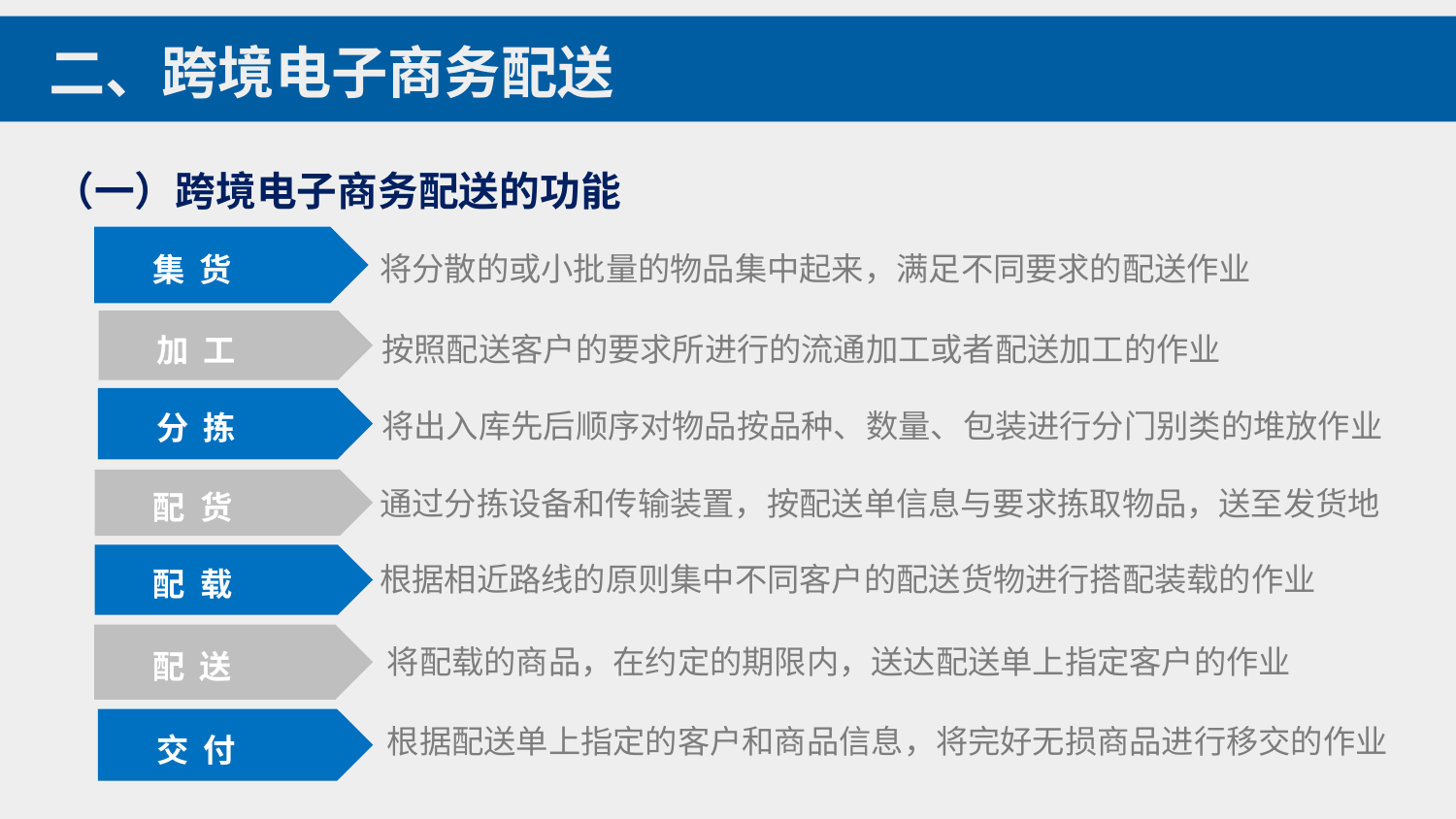

二、跨境电子商务配送
（一）跨境电子商务配送的功能
     集  货
将分散的或小批量的物品集中起来，满足不同要求的配送作业
     加  工
按照配送客户的要求所进行的流通加工或者配送加工的作业
     分  拣
将出入库先后顺序对物品按品种、数量、包装进行分门别类的堆放作业
通过分拣设备和传输装置，按配送单信息与要求拣取物品，送至发货地
     配  货
根据相近路线的原则集中不同客户的配送货物进行搭配装载的作业
     配  载
     配  送
将配载的商品，在约定的期限内，送达配送单上指定客户的作业
根据配送单上指定的客户和商品信息，将完好无损商品进行移交的作业
     交  付